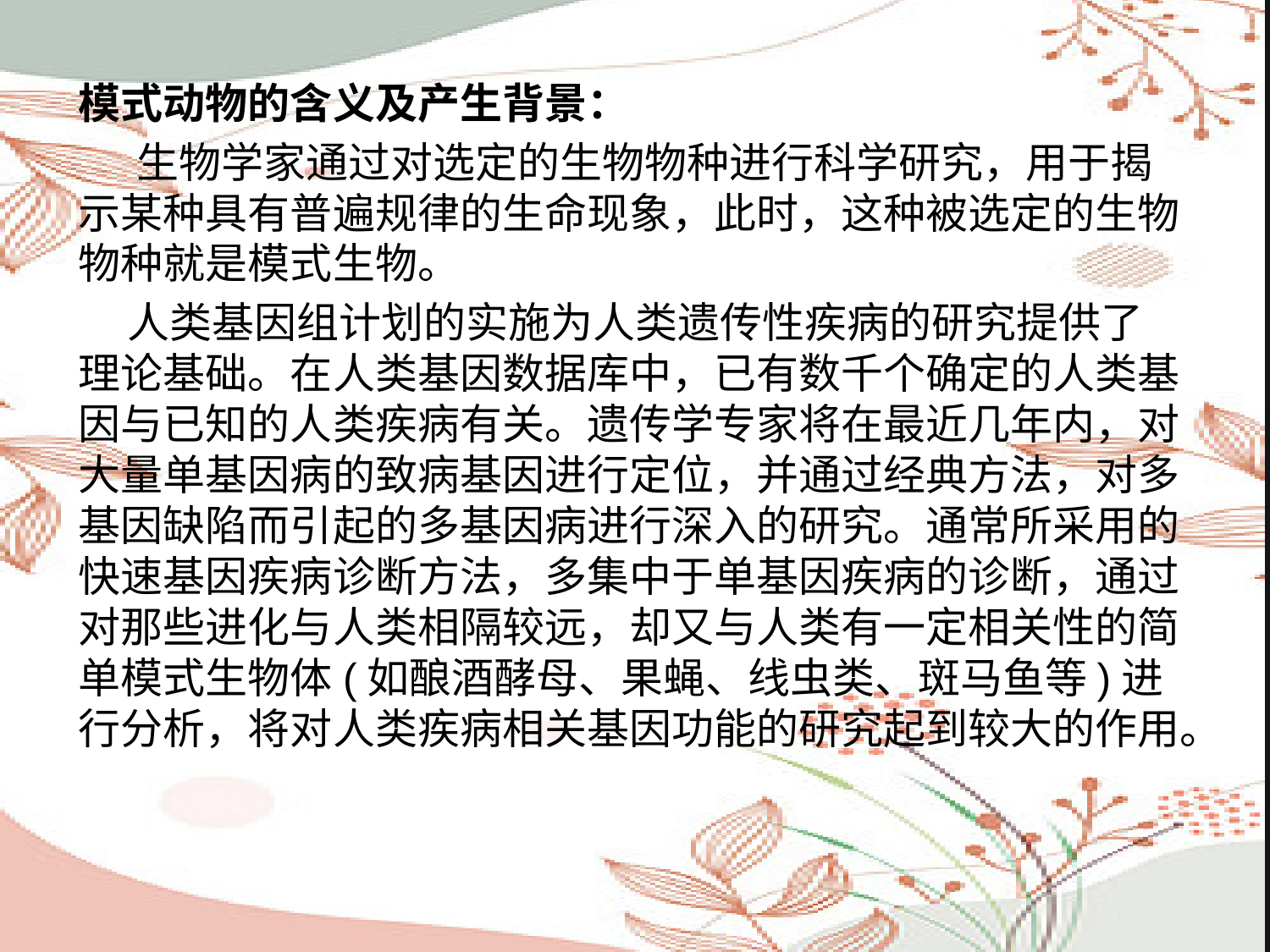

模式动物的含义及产生背景：
     生物学家通过对选定的生物物种进行科学研究，用于揭示某种具有普遍规律的生命现象，此时，这种被选定的生物物种就是模式生物。
    人类基因组计划的实施为人类遗传性疾病的研究提供了理论基础。在人类基因数据库中，已有数千个确定的人类基因与已知的人类疾病有关。遗传学专家将在最近几年内，对大量单基因病的致病基因进行定位，并通过经典方法，对多基因缺陷而引起的多基因病进行深入的研究。通常所采用的快速基因疾病诊断方法，多集中于单基因疾病的诊断，通过对那些进化与人类相隔较远，却又与人类有一定相关性的简单模式生物体(如酿酒酵母、果蝇、线虫类、斑马鱼等)进行分析，将对人类疾病相关基因功能的研究起到较大的作用。